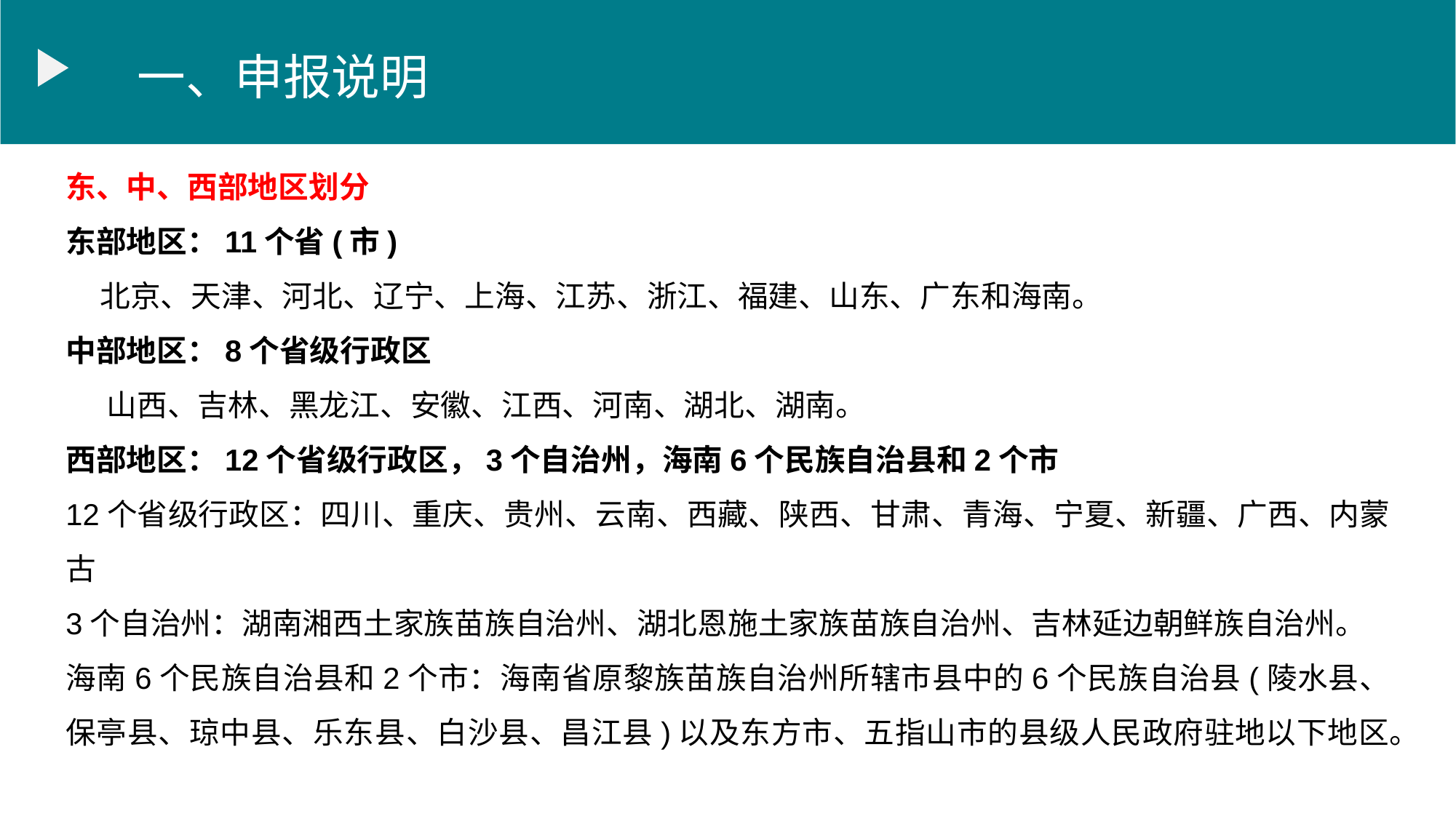

一、申报说明

东、中、西部地区划分
东部地区：11个省(市)
    北京、天津、河北、辽宁、上海、江苏、浙江、福建、山东、广东和海南。
中部地区：8个省级行政区
     山西、吉林、黑龙江、安徽、江西、河南、湖北、湖南。
西部地区：12个省级行政区，3个自治州，海南6个民族自治县和2个市
12个省级行政区：四川、重庆、贵州、云南、西藏、陕西、甘肃、青海、宁夏、新疆、广西、内蒙古
3个自治州：湖南湘西土家族苗族自治州、湖北恩施土家族苗族自治州、吉林延边朝鲜族自治州。
海南6个民族自治县和2个市：海南省原黎族苗族自治州所辖市县中的6个民族自治县(陵水县、保亭县、琼中县、乐东县、白沙县、昌江县)以及东方市、五指山市的县级人民政府驻地以下地区。